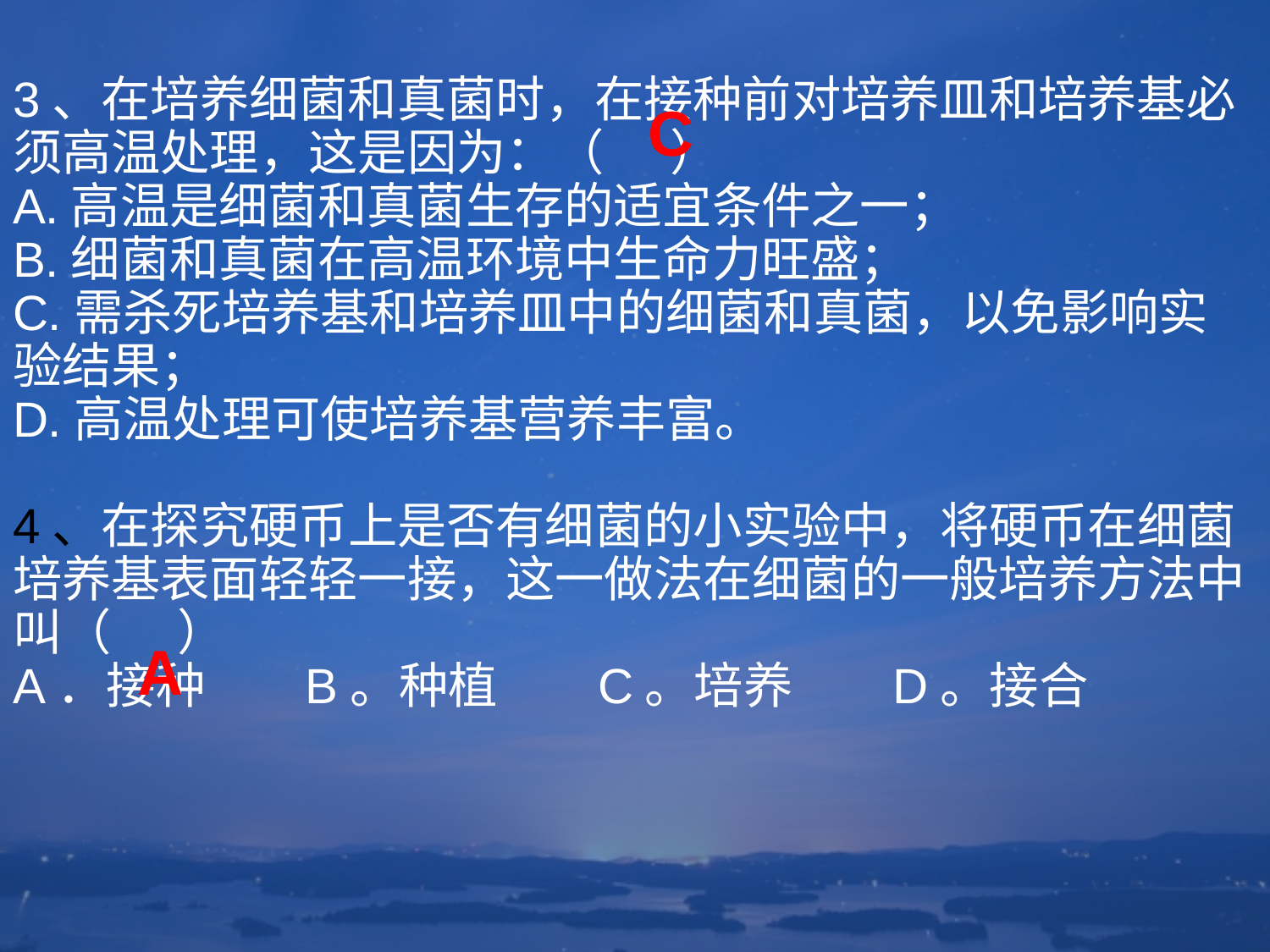

# 3、在培养细菌和真菌时，在接种前对培养皿和培养基必须高温处理，这是因为：（      ）  A.高温是细菌和真菌生存的适宜条件之一； B.细菌和真菌在高温环境中生命力旺盛； C.需杀死培养基和培养皿中的细菌和真菌，以免影响实验结果； D.高温处理可使培养基营养丰富。 4、在探究硬币上是否有细菌的小实验中，将硬币在细菌培养基表面轻轻一接，这一做法在细菌的一般培养方法中叫（      ） A．接种        B。种植        C。培养        D。接合
C
A